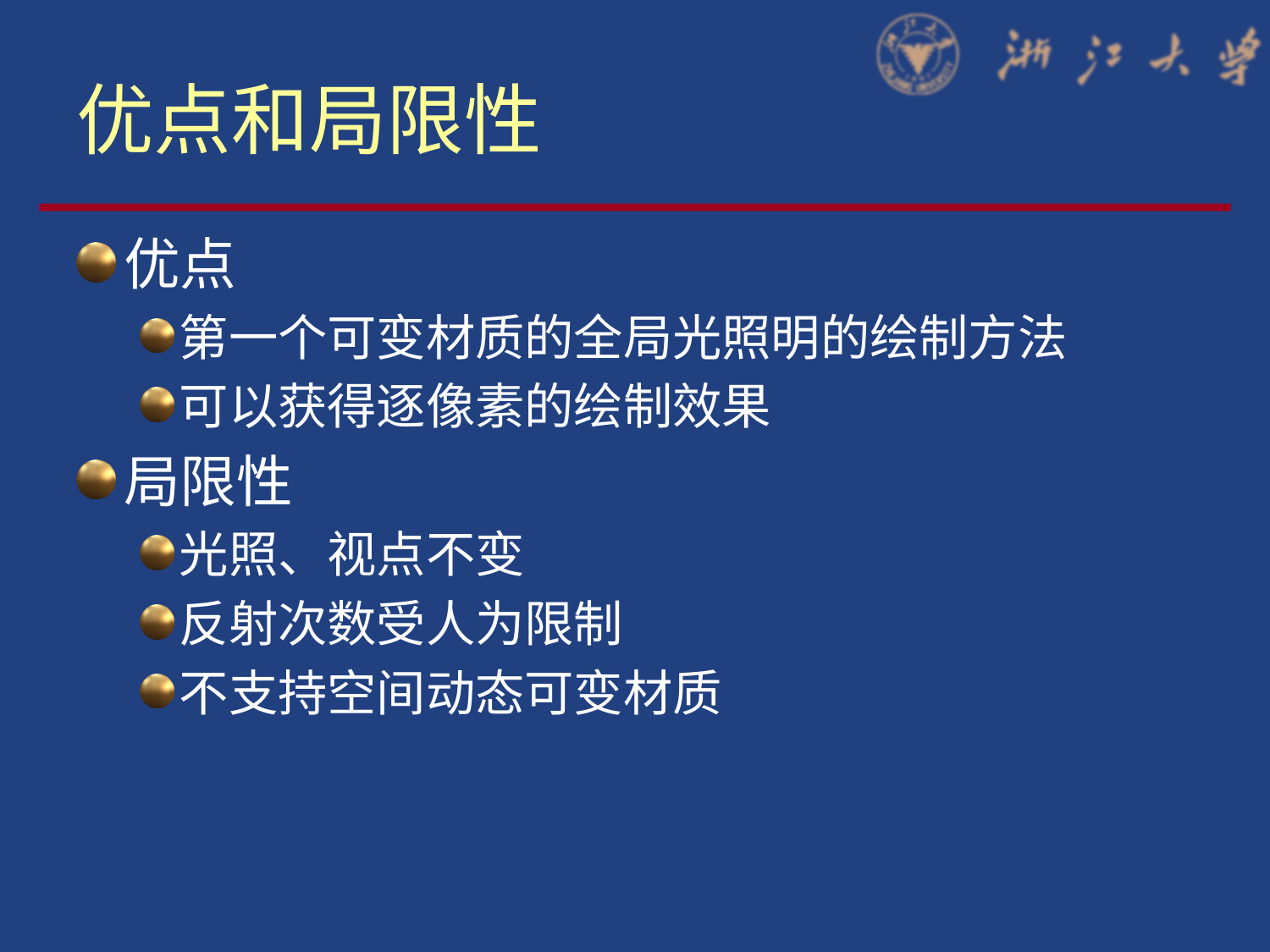

# 优点和局限性
优点
第一个可变材质的全局光照明的绘制方法
可以获得逐像素的绘制效果
局限性
光照、视点不变
反射次数受人为限制
不支持空间动态可变材质